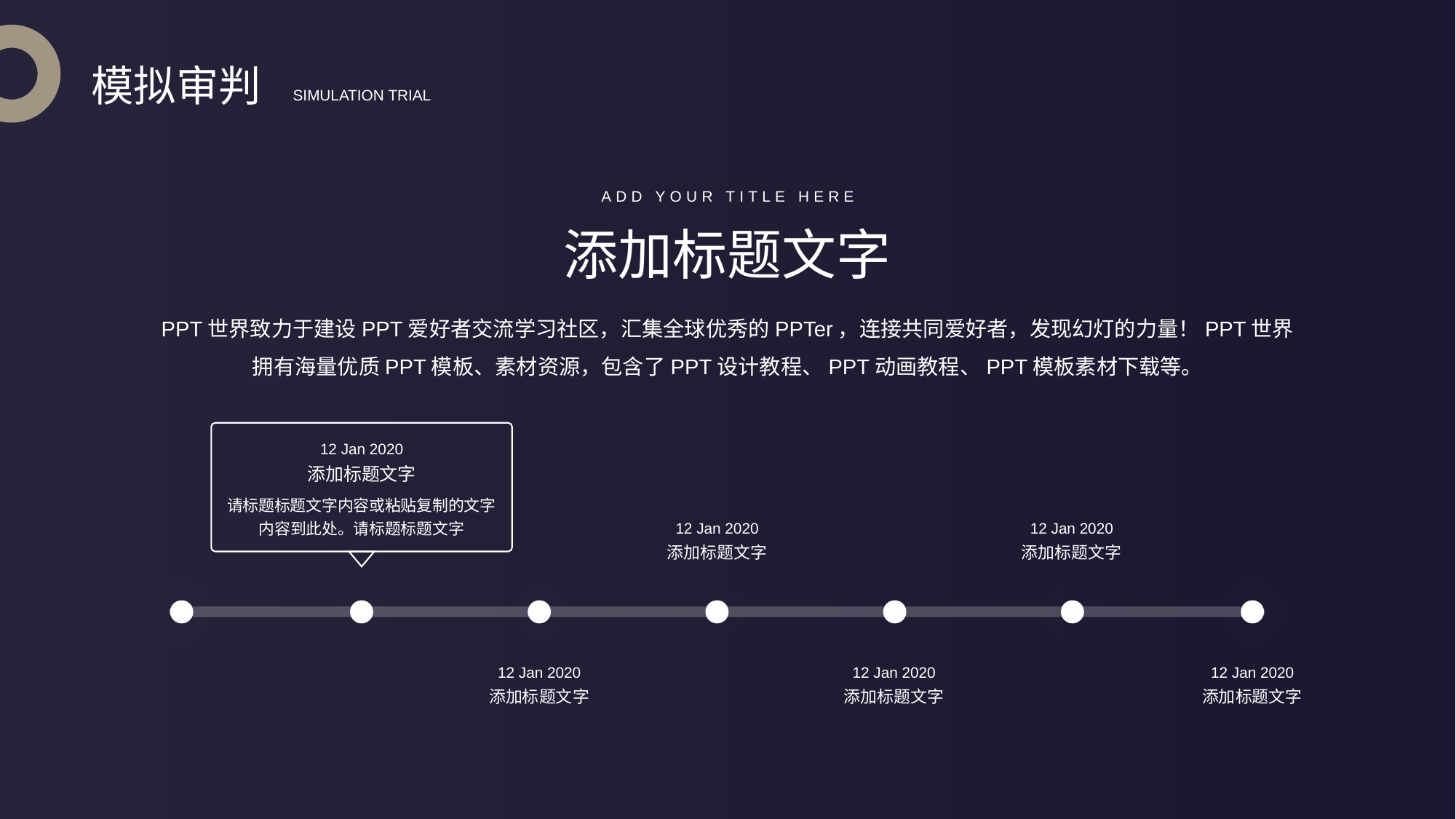

模拟审判
SIMULATION TRIAL
ADD YOUR TITLE HERE
添加标题文字
PPT世界致力于建设PPT爱好者交流学习社区，汇集全球优秀的PPTer，连接共同爱好者，发现幻灯的力量！PPT世界拥有海量优质PPT模板、素材资源，包含了PPT设计教程、PPT动画教程、PPT模板素材下载等。

12 Jan 2020
添加标题文字
请标题标题文字内容或粘贴复制的文字内容到此处。请标题标题文字
12 Jan 2020
12 Jan 2020
添加标题文字
添加标题文字

12 Jan 2020
12 Jan 2020
12 Jan 2020
添加标题文字
添加标题文字
添加标题文字